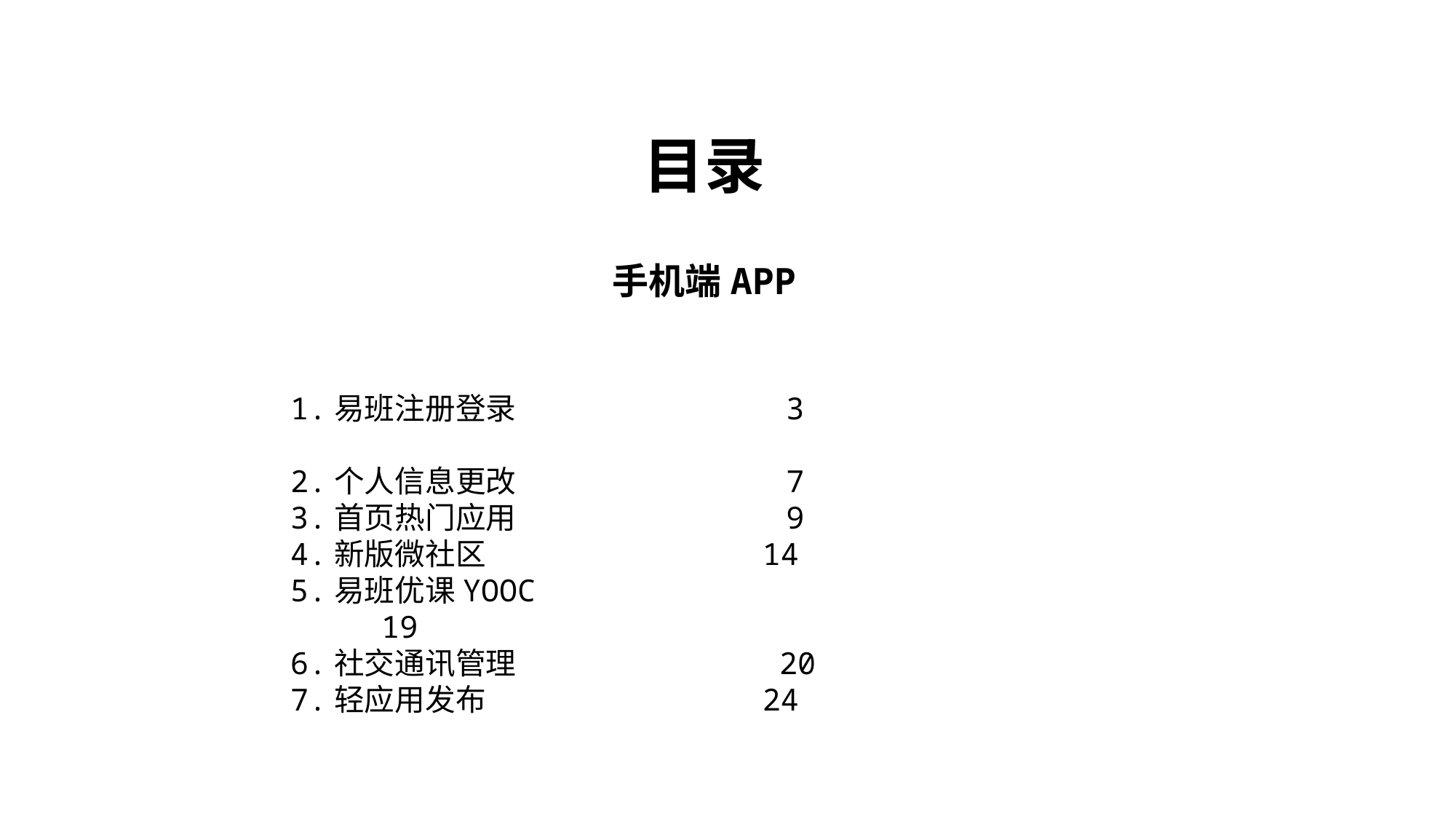

目录

手机端APP

1.易班注册登录                                       3
2.个人信息更改                                       7
3.首页热门应用                                       9
4.新版微社区                                        14
5.易班优课YOOC                                      19
6.社交通讯管理                                      20
7.轻应用发布                                        24
2